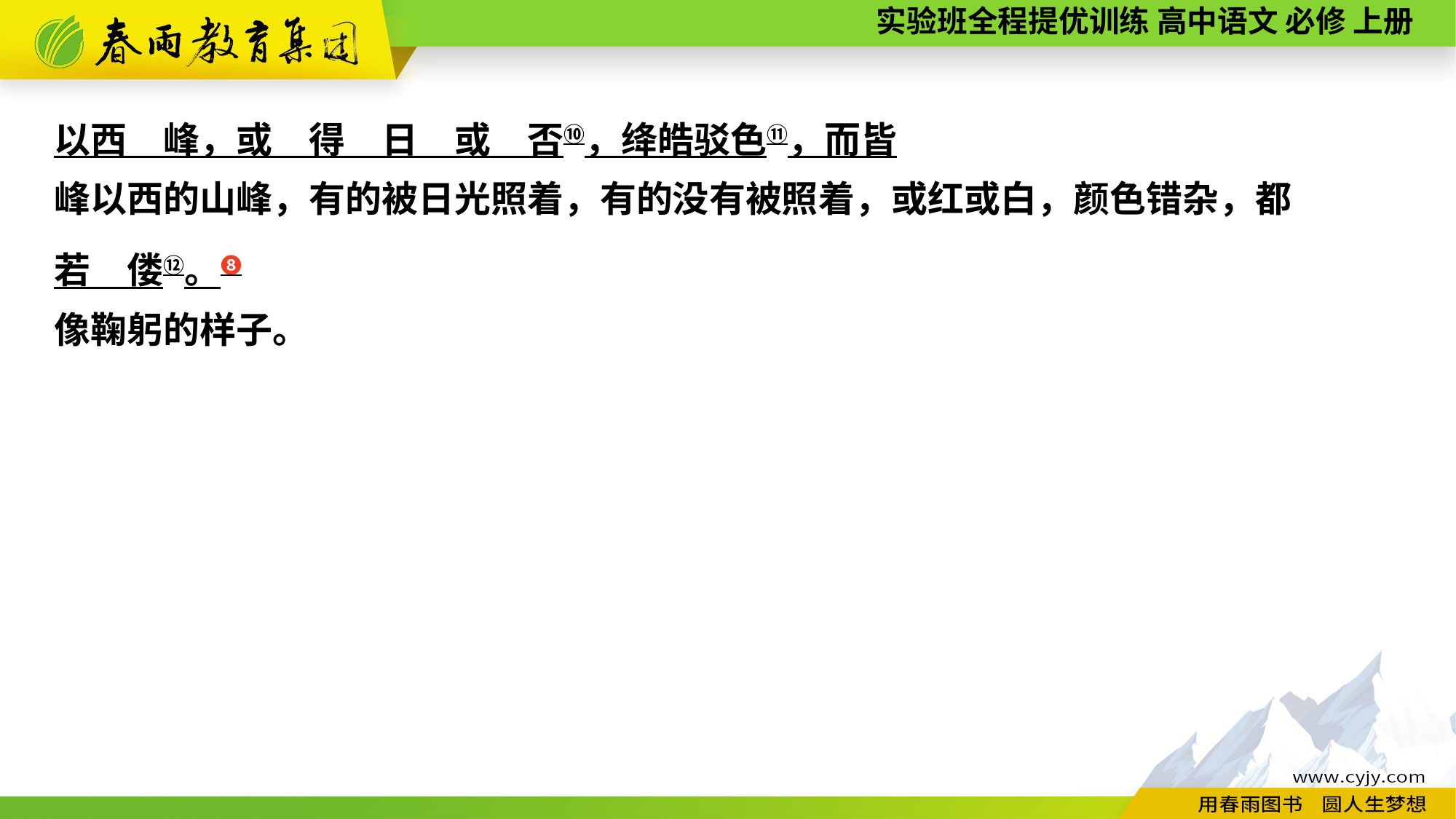

以西　峰，或　得　日　或　否⑩，绛皓驳色⑪，而皆

若　偻⑫。❽
峰以西的山峰，有的被日光照着，有的没有被照着，或红或白，颜色错杂，都

像鞠躬的样子。